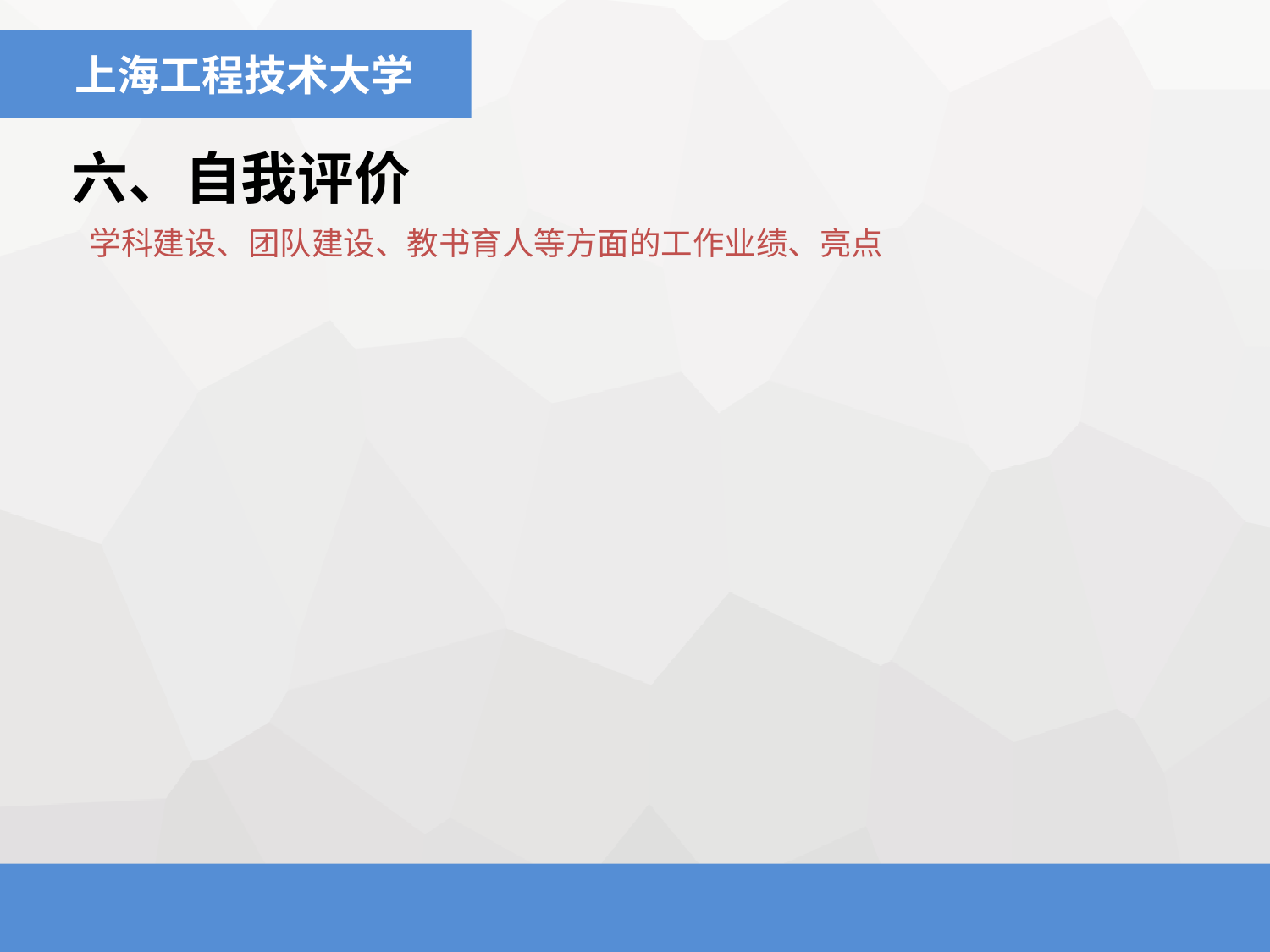

上海工程技术大学
六、自我评价
学科建设、团队建设、教书育人等方面的工作业绩、亮点